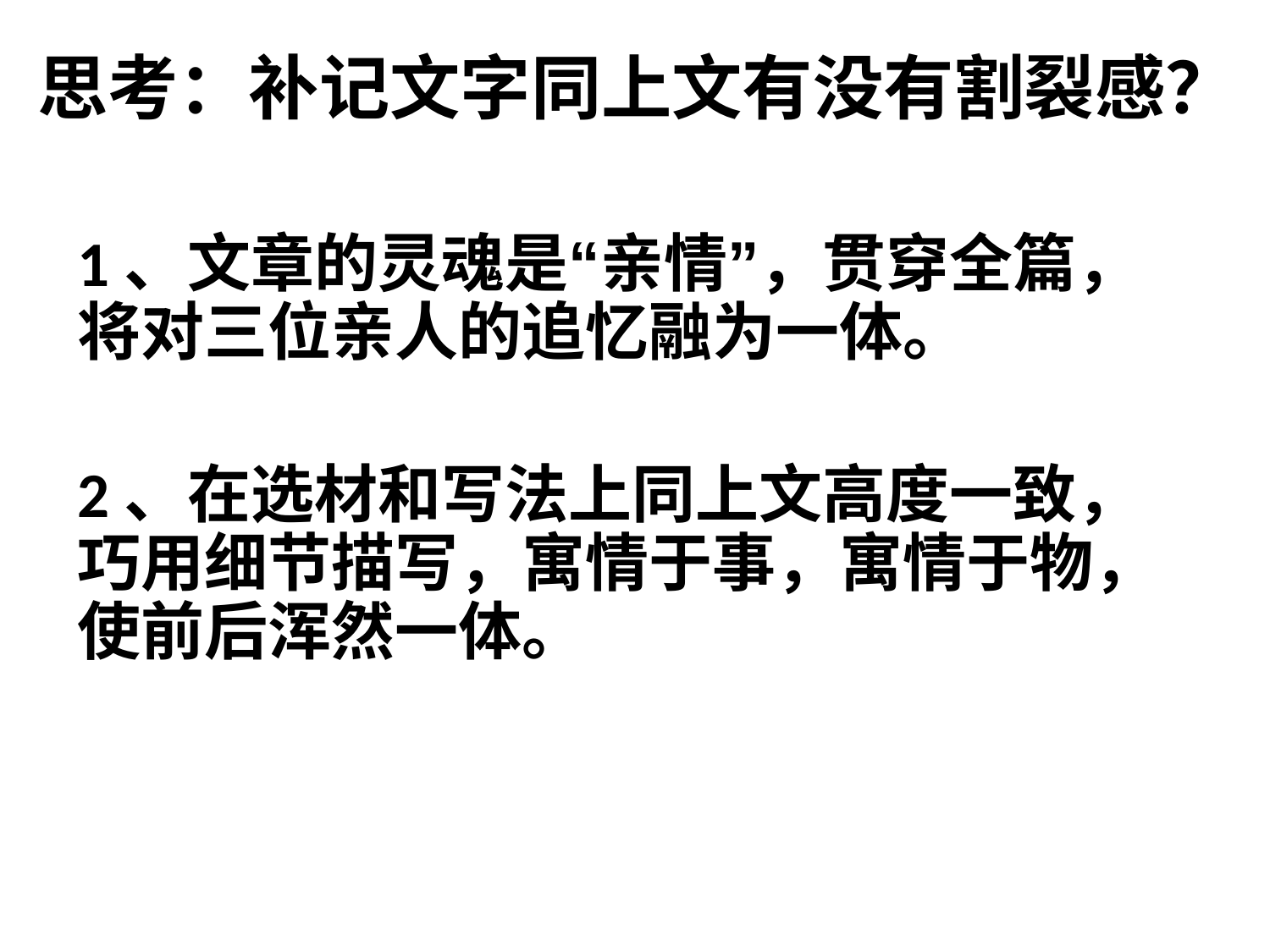

思考：补记文字同上文有没有割裂感？
1、文章的灵魂是“亲情”，贯穿全篇，将对三位亲人的追忆融为一体。

2、在选材和写法上同上文高度一致，巧用细节描写，寓情于事，寓情于物，使前后浑然一体。